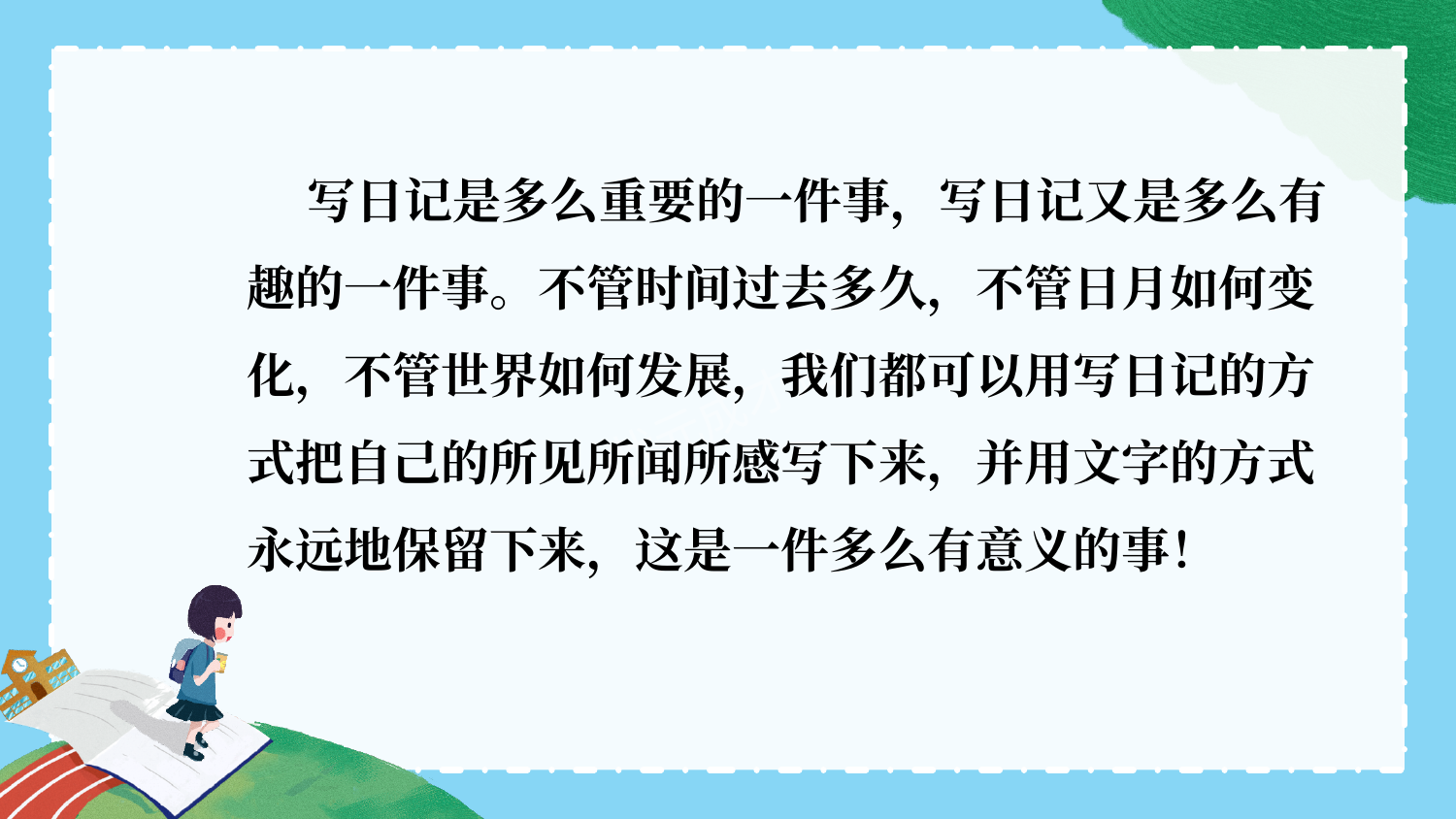

写日记是多么重要的一件事，写日记又是多么有趣的一件事。不管时间过去多久，不管日月如何变化，不管世界如何发展，我们都可以用写日记的方式把自己的所见所闻所感写下来，并用文字的方式永远地保留下来，这是一件多么有意义的事！